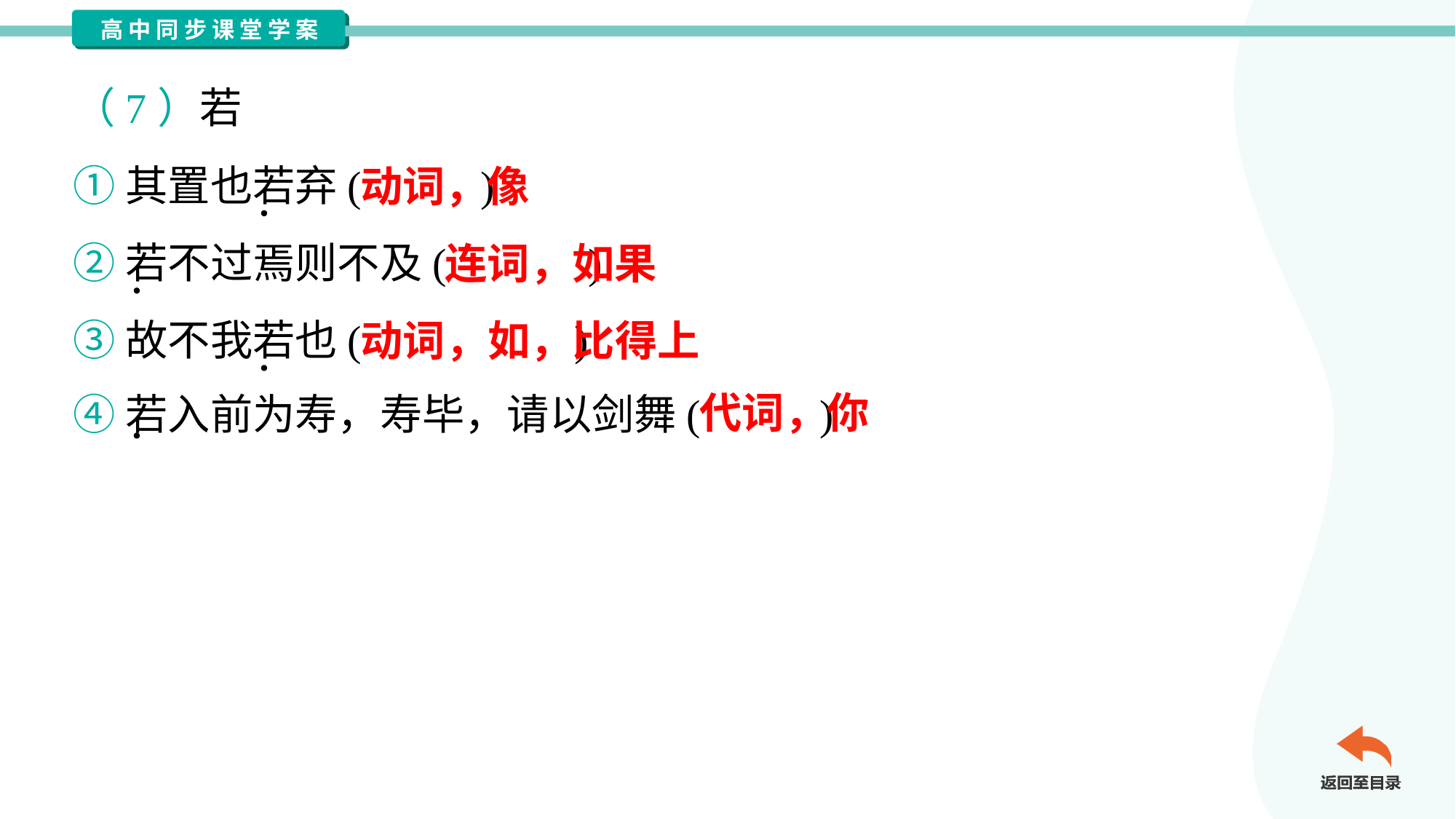

（7）若
①其置也若弃(          )
②若不过焉则不及(            )
③故不我若也(                  )
④若入前为寿，寿毕，请以剑舞(          )
动词，像
连词，如果

动词，如，比得上

代词，你